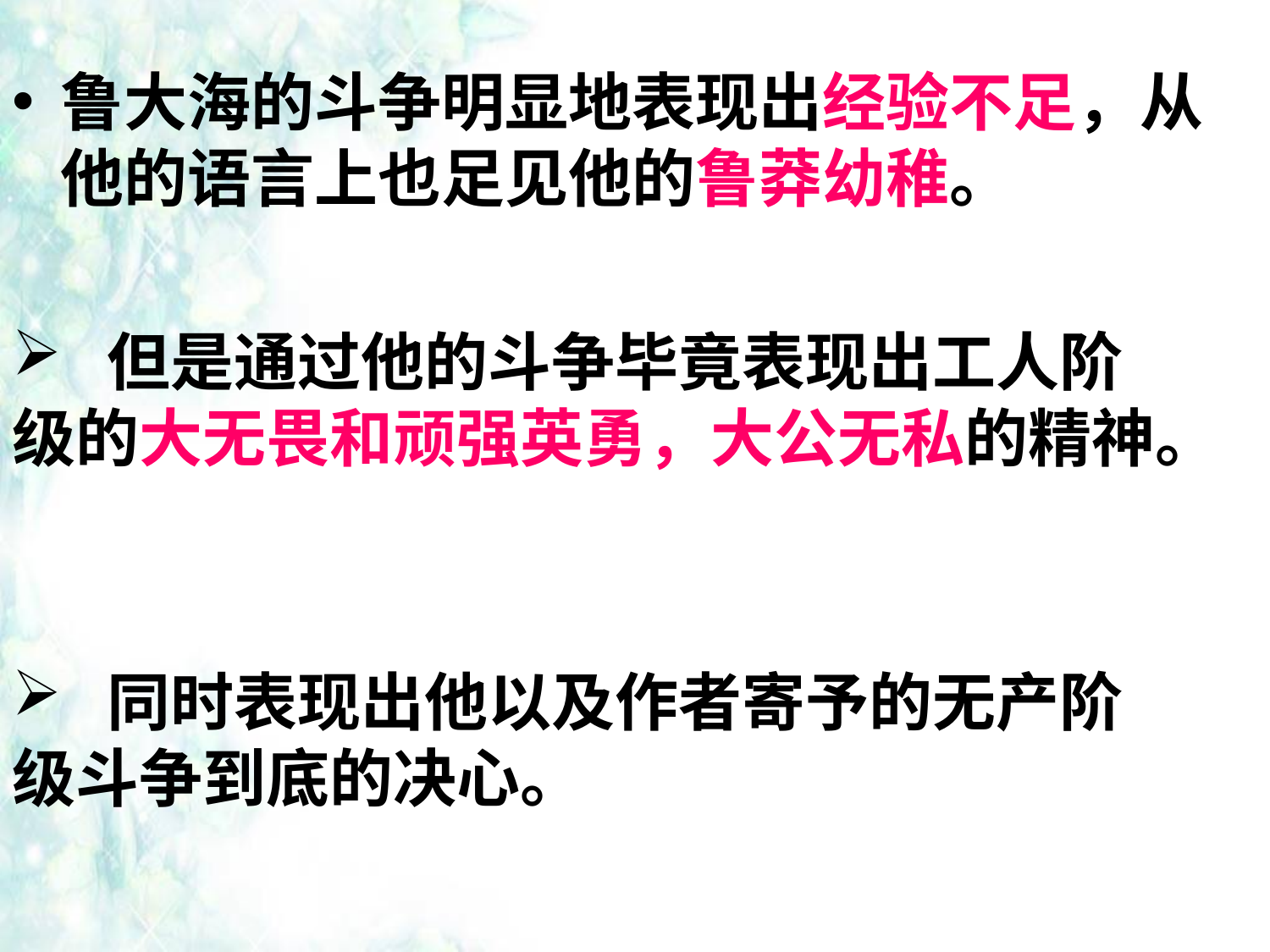

鲁大海的斗争明显地表现出经验不足，从他的语言上也足见他的鲁莽幼稚。
  但是通过他的斗争毕竟表现出工人阶级的大无畏和顽强英勇，大公无私的精神。
  同时表现出他以及作者寄予的无产阶级斗争到底的决心。